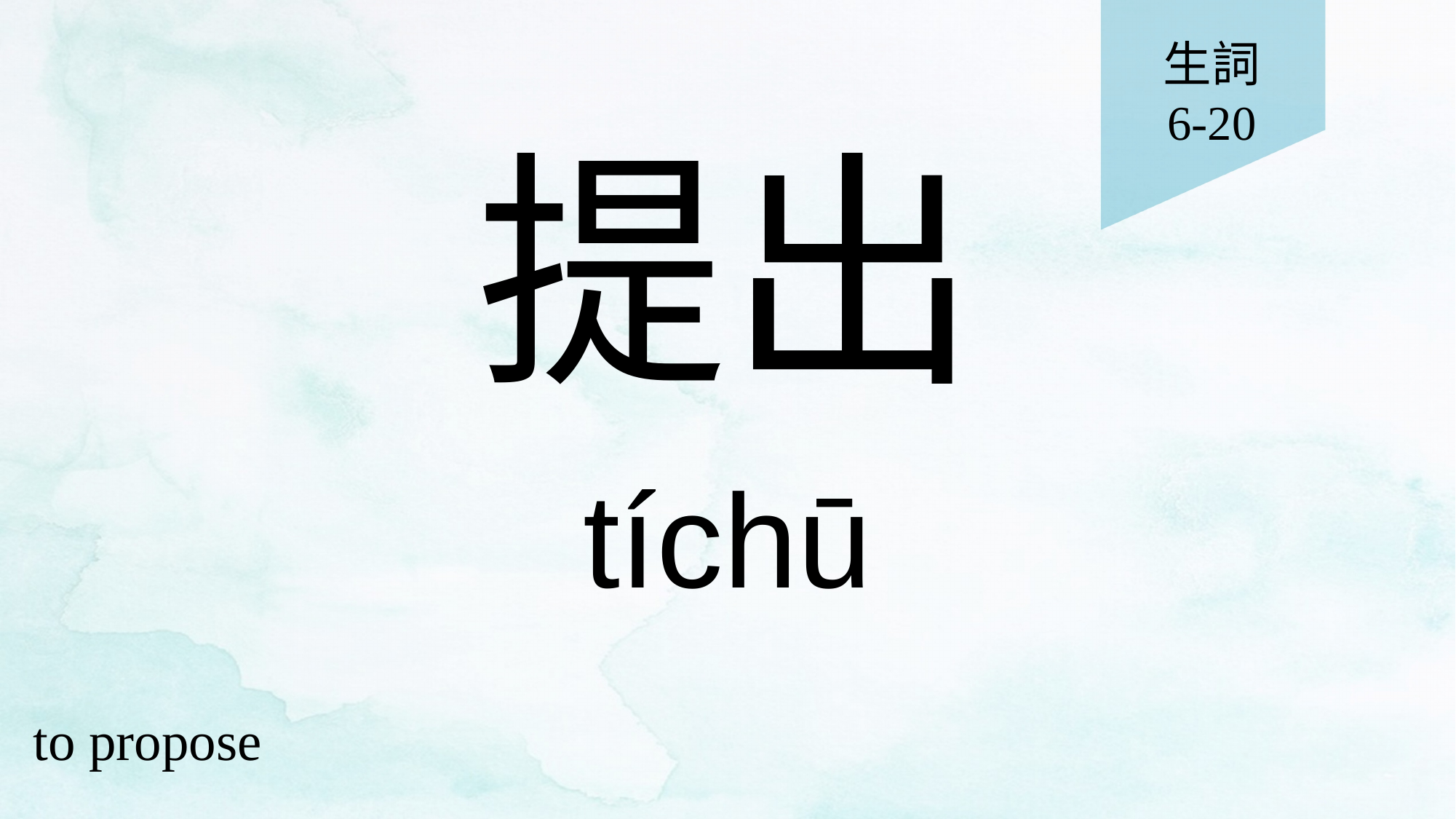

生詞
6-20
# 提出
tíchū
to propose